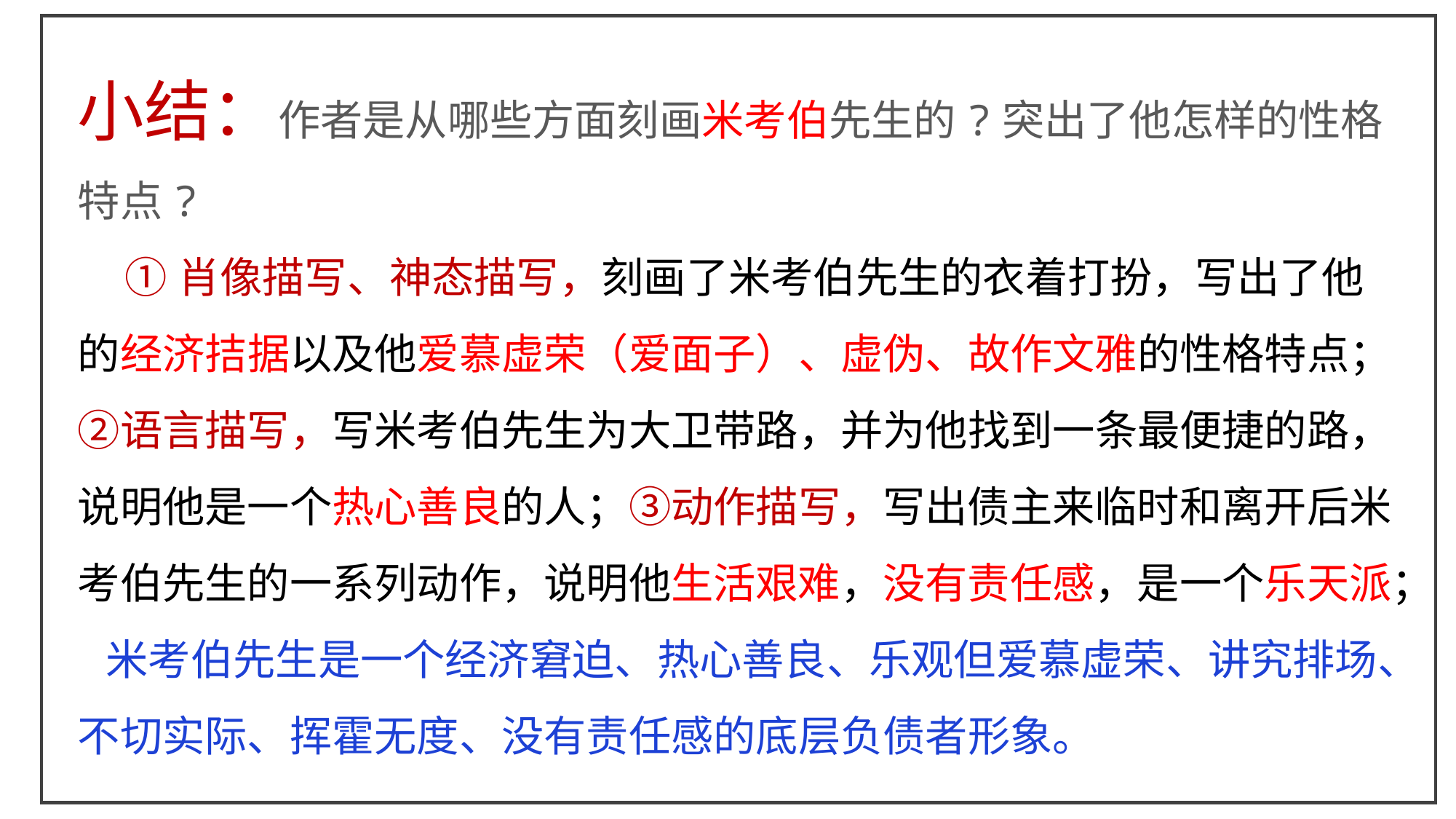

小结：作者是从哪些方面刻画米考伯先生的?突出了他怎样的性格特点?
     ①肖像描写、神态描写，刻画了米考伯先生的衣着打扮，写出了他的经济拮据以及他爱慕虚荣（爱面子）、虚伪、故作文雅的性格特点；②语言描写，写米考伯先生为大卫带路，并为他找到一条最便捷的路，说明他是一个热心善良的人；③动作描写，写出债主来临时和离开后米考伯先生的一系列动作，说明他生活艰难，没有责任感，是一个乐天派；   米考伯先生是一个经济窘迫、热心善良、乐观但爱慕虚荣、讲究排场、不切实际、挥霍无度、没有责任感的底层负债者形象。